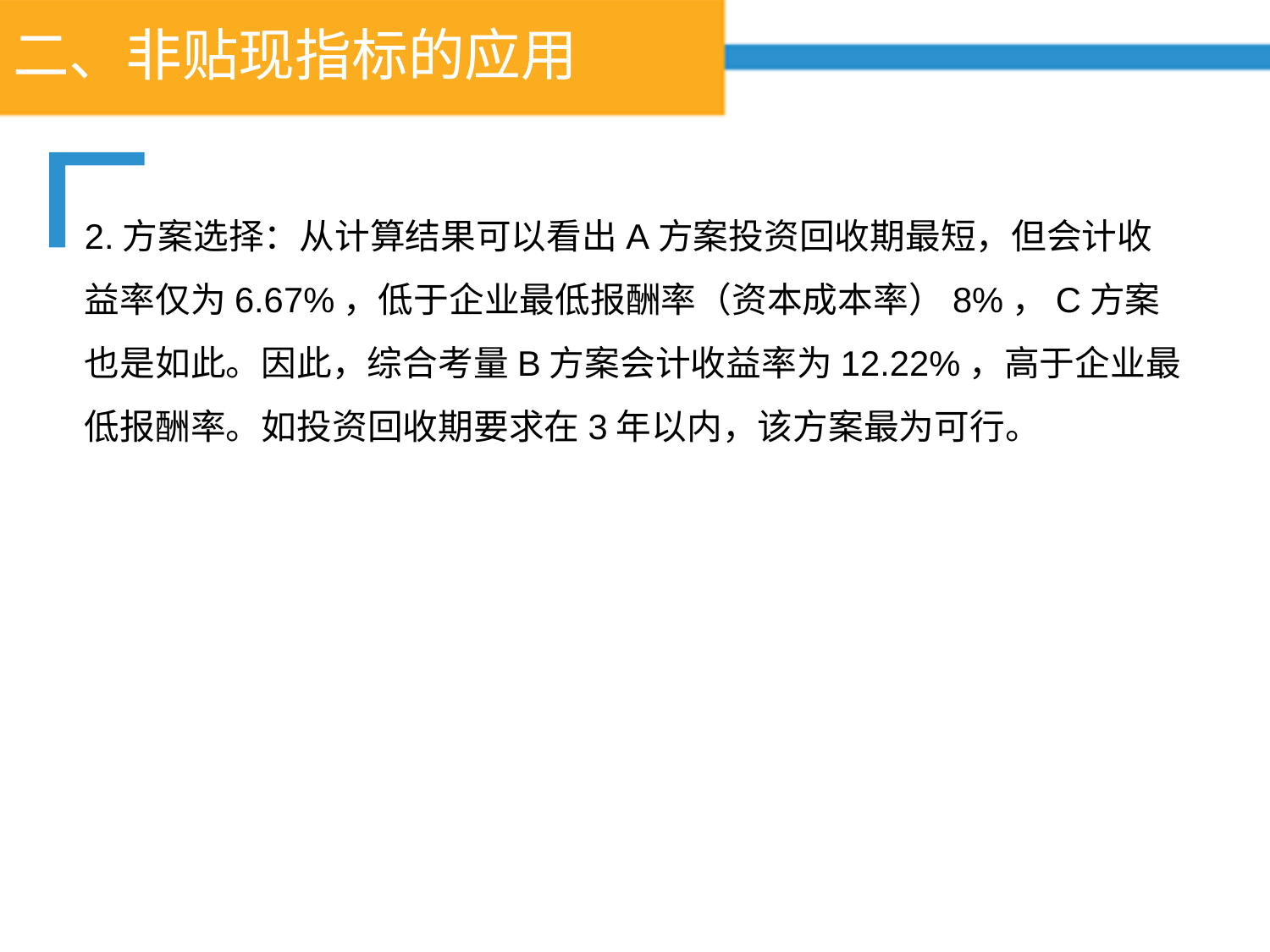

# 二、非贴现指标的应用

2.方案选择：从计算结果可以看出A方案投资回收期最短，但会计收益率仅为6.67%，低于企业最低报酬率（资本成本率）8%，C方案也是如此。因此，综合考量B方案会计收益率为12.22%，高于企业最低报酬率。如投资回收期要求在3年以内，该方案最为可行。